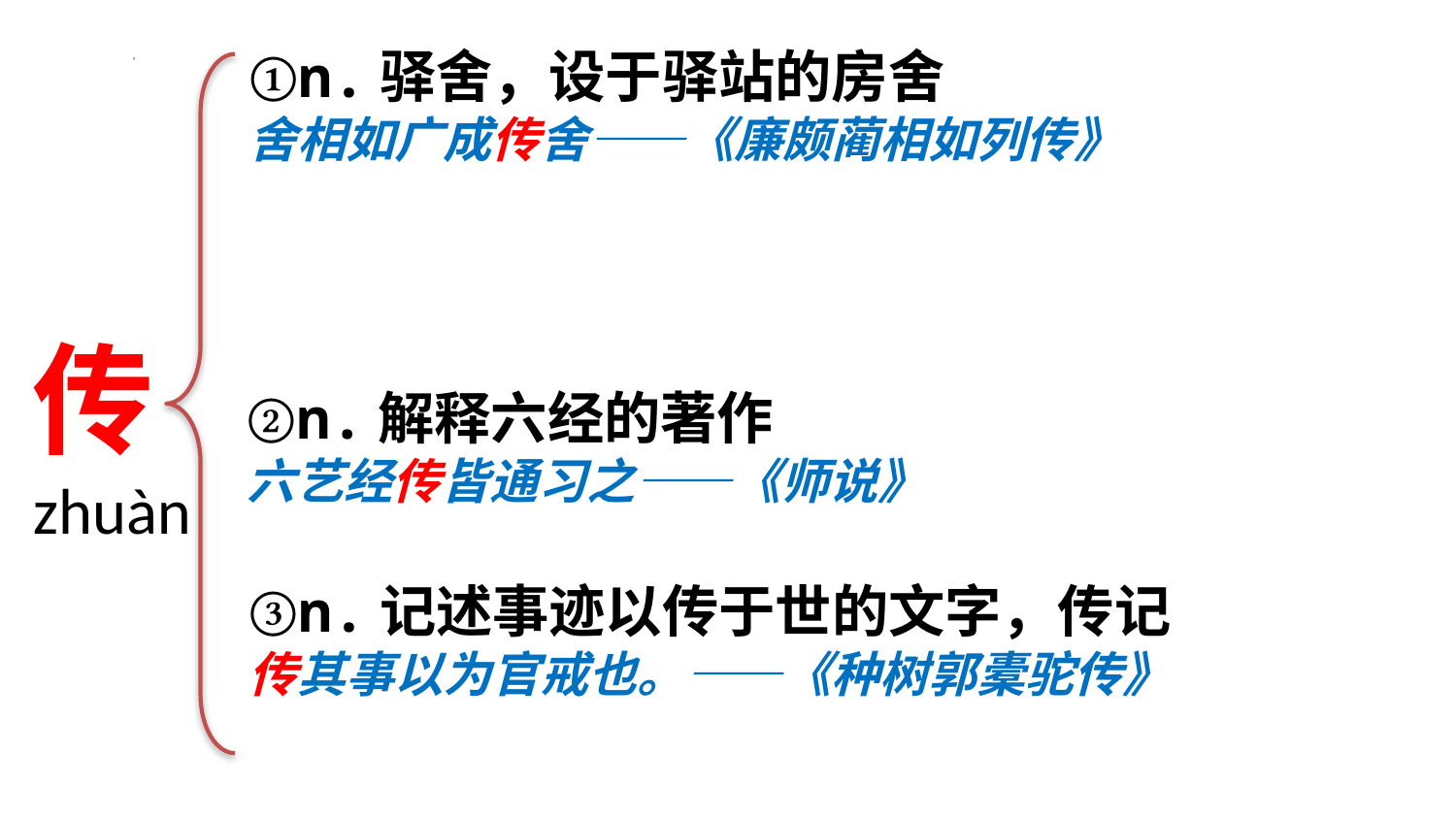

①n.驿舍，设于驿站的房舍
舍相如广成传舍——《廉颇蔺相如列传》

传
zhuàn
②n.解释六经的著作
六艺经传皆通习之——《师说》
③n.记述事迹以传于世的文字，传记
传其事以为官戒也。——《种树郭橐驼传》